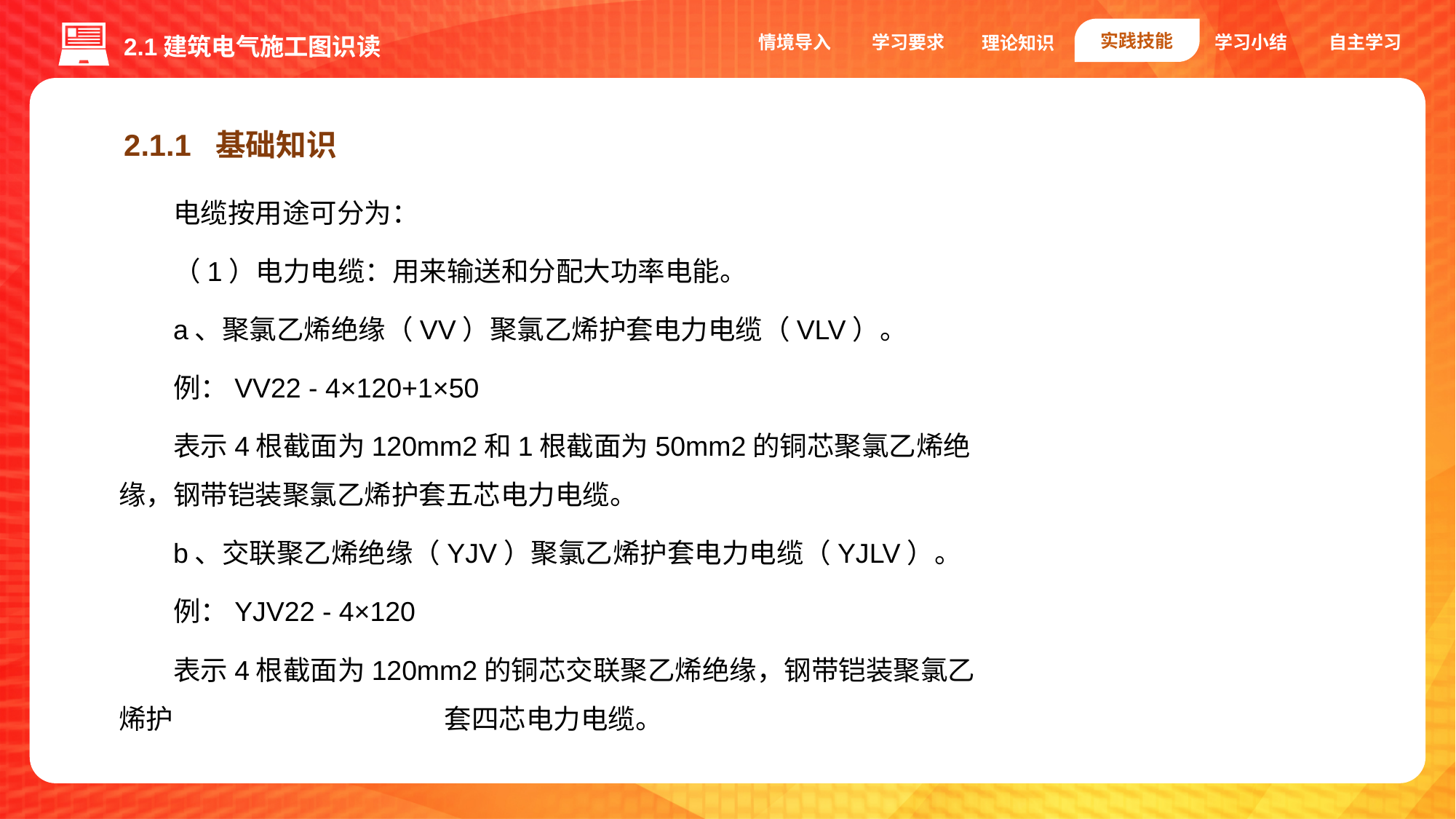

实践技能
情境导入
学习要求
学习小结
自主学习
理论知识

2.1建筑电气施工图识读
2.1.1  基础知识
电缆按用途可分为：
（1）电力电缆：用来输送和分配大功率电能。
a、聚氯乙烯绝缘（VV）聚氯乙烯护套电力电缆（VLV）。
例：VV22 - 4×120+1×50
表示4根截面为120mm2和1根截面为50mm2的铜芯聚氯乙烯绝缘，钢带铠装聚氯乙烯护套五芯电力电缆。
b、交联聚乙烯绝缘（YJV）聚氯乙烯护套电力电缆（YJLV）。
例：YJV22 - 4×120
表示4根截面为120mm2的铜芯交联聚乙烯绝缘，钢带铠装聚氯乙烯护	                                   套四芯电力电缆。